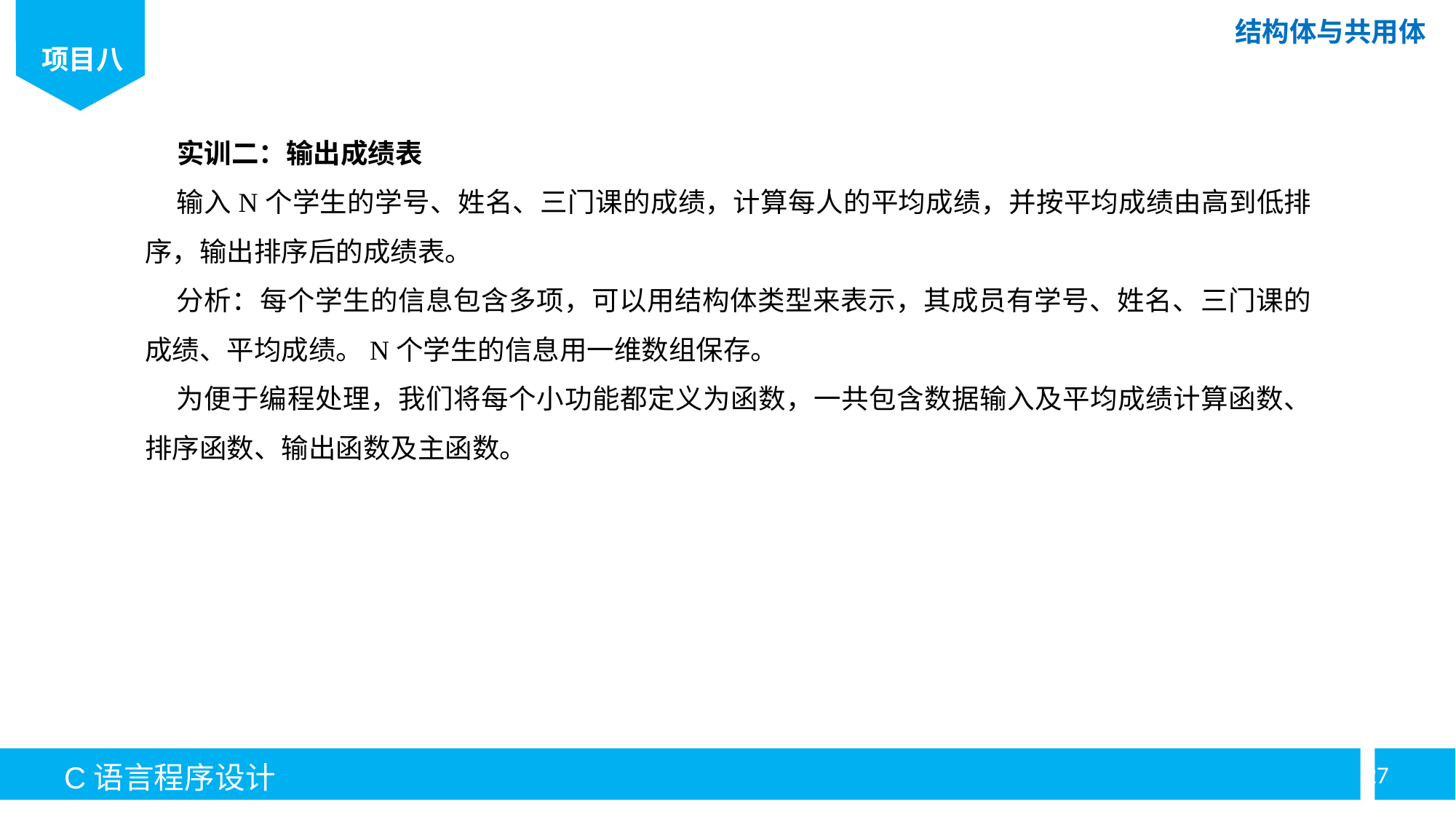

实训二：输出成绩表
输入N个学生的学号、姓名、三门课的成绩，计算每人的平均成绩，并按平均成绩由高到低排序，输出排序后的成绩表。
分析：每个学生的信息包含多项，可以用结构体类型来表示，其成员有学号、姓名、三门课的成绩、平均成绩。N个学生的信息用一维数组保存。
为便于编程处理，我们将每个小功能都定义为函数，一共包含数据输入及平均成绩计算函数、排序函数、输出函数及主函数。